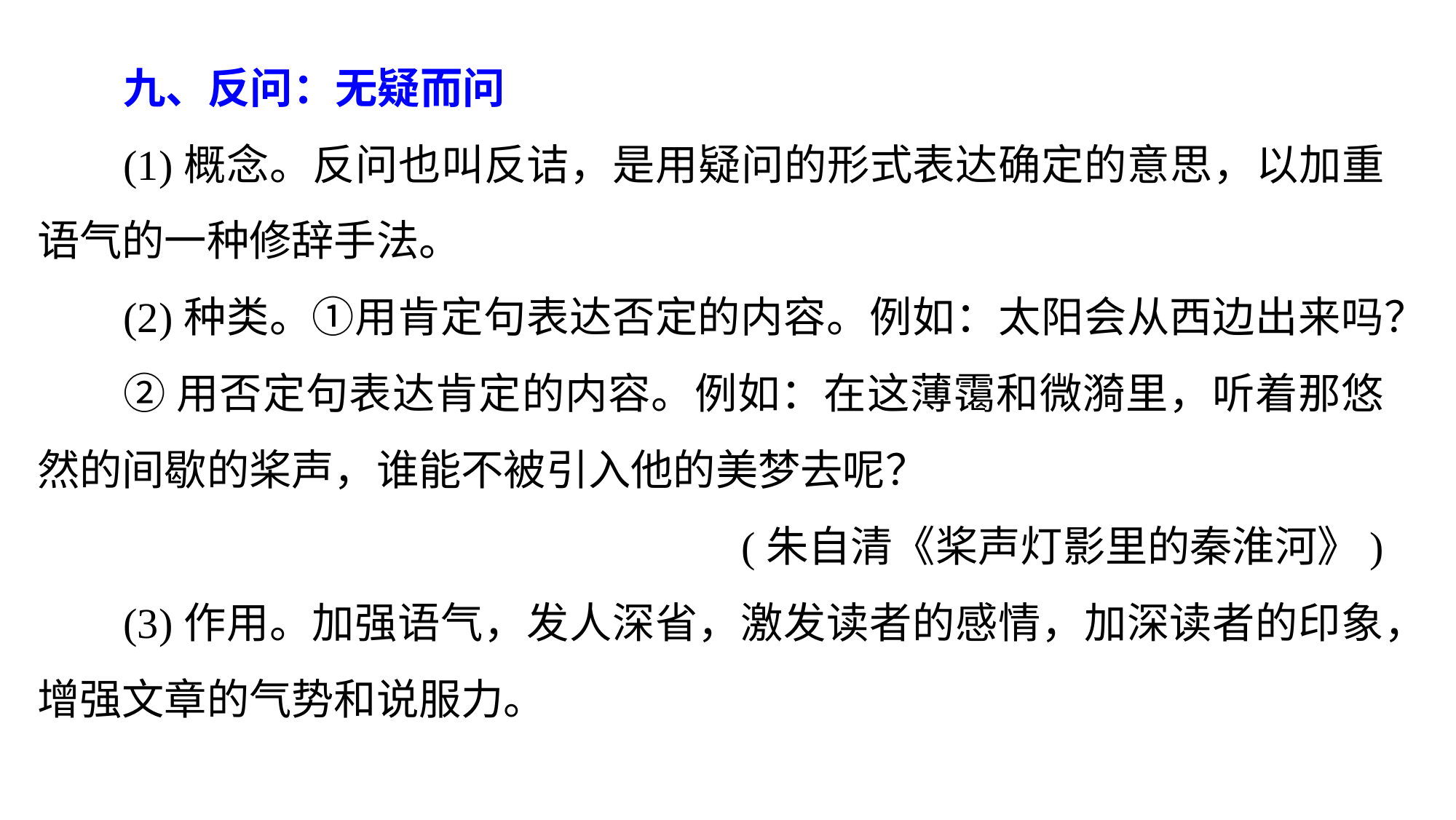

九、反问：无疑而问
(1)概念。反问也叫反诘，是用疑问的形式表达确定的意思，以加重语气的一种修辞手法。
(2)种类。①用肯定句表达否定的内容。例如：太阳会从西边出来吗？
②用否定句表达肯定的内容。例如：在这薄霭和微漪里，听着那悠然的间歇的桨声，谁能不被引入他的美梦去呢？
(朱自清《桨声灯影里的秦淮河》)
(3)作用。加强语气，发人深省，激发读者的感情，加深读者的印象，增强文章的气势和说服力。